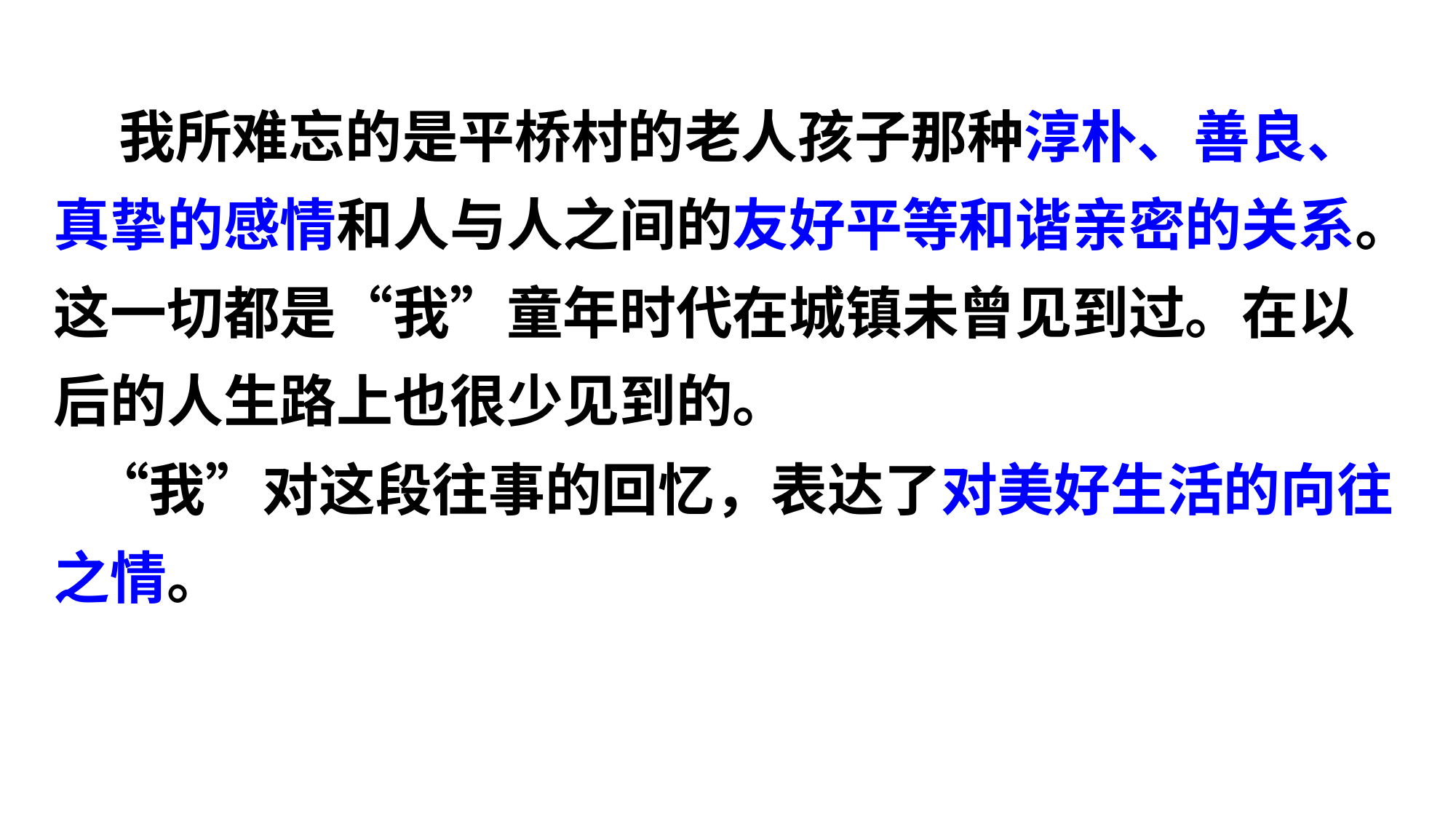

我所难忘的是平桥村的老人孩子那种淳朴、善良、真挚的感情和人与人之间的友好平等和谐亲密的关系。这一切都是“我”童年时代在城镇未曾见到过。在以后的人生路上也很少见到的。
   “我”对这段往事的回忆，表达了对美好生活的向往之情。